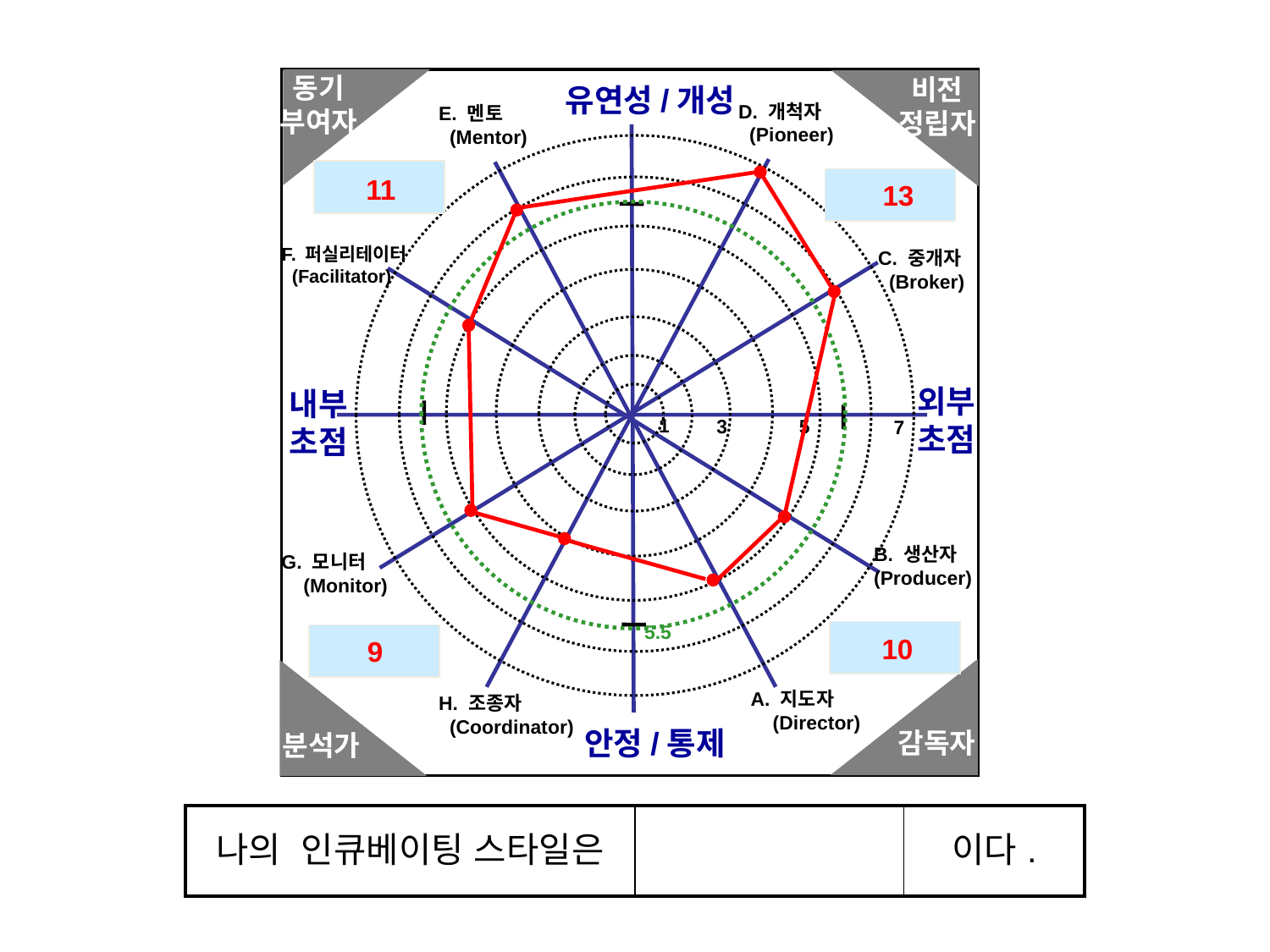

[활동] 나의 인큐베이팅 스타일 찾기
동기
부여자
비전
정립자

유연성/개성
D. 개척자
  (Pioneer)
E. 멘토
  (Mentor)

F. 퍼실리테이터
  (Facilitator)
C. 중개자
  (Broker)

외부
초점
내부
초점

1
5
3
7

B. 생산자
(Producer)
G. 모니터
    (Monitor)
5.5

A. 지도자
    (Director)
H. 조종자
  (Coordinator)
안정/통제
감독자
분석가

11
13
10
9
| 나의 인큐베이팅 스타일은 |  | 이다. |
| --- | --- | --- |